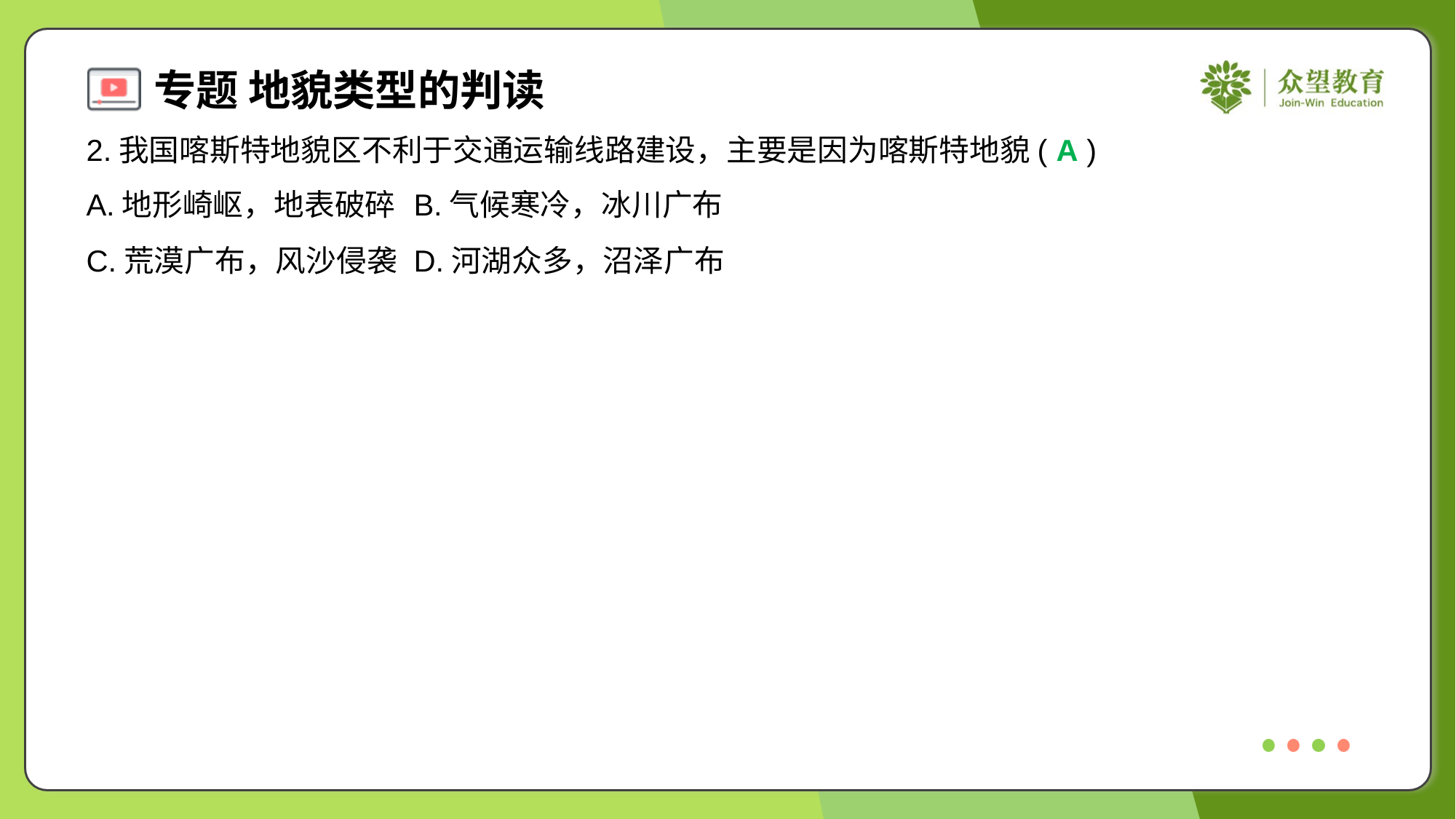

2.我国喀斯特地貌区不利于交通运输线路建设，主要是因为喀斯特地貌(     )
A
A.地形崎岖，地表破碎	B.气候寒冷，冰川广布
C.荒漠广布，风沙侵袭	D.河湖众多，沼泽广布